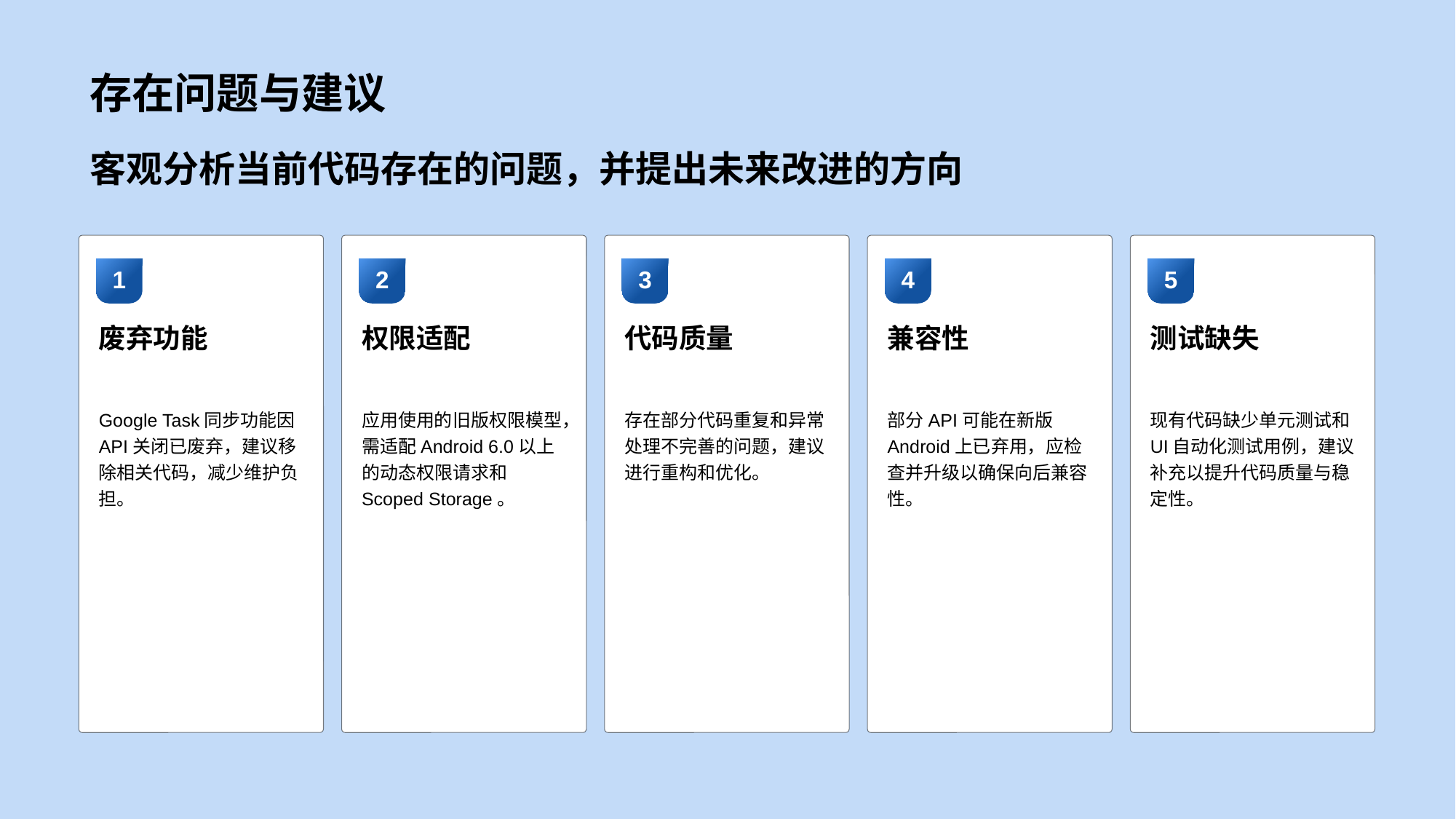

存在问题与建议
客观分析当前代码存在的问题，并提出未来改进的方向

2
权限适配
应用使用的旧版权限模型，需适配Android 6.0以上的动态权限请求和Scoped Storage。

3
代码质量
存在部分代码重复和异常处理不完善的问题，建议进行重构和优化。

4
兼容性
部分API可能在新版Android上已弃用，应检查并升级以确保向后兼容性。

5
测试缺失
现有代码缺少单元测试和UI自动化测试用例，建议补充以提升代码质量与稳定性。

1
废弃功能
Google Task同步功能因API关闭已废弃，建议移除相关代码，减少维护负担。